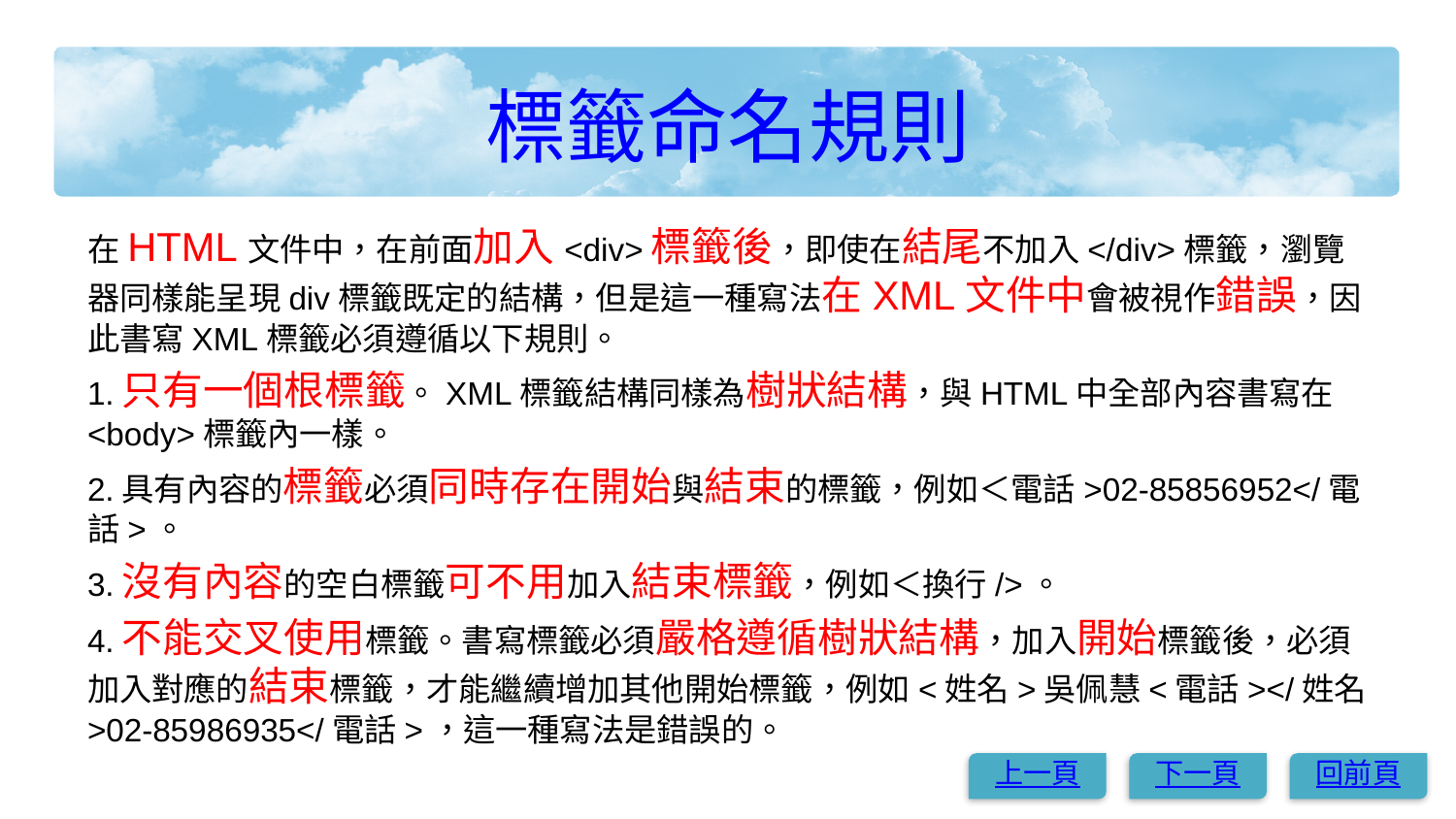

# 標籤命名規則
在HTML文件中，在前面加入<div>標籤後，即使在結尾不加入</div>標籤，瀏覽器同樣能呈現div標籤既定的結構，但是這一種寫法在XML文件中會被視作錯誤，因此書寫XML標籤必須遵循以下規則。
1.只有一個根標籤。XML標籤結構同樣為樹狀結構，與HTML中全部內容書寫在<body>標籤內一樣。
2.具有內容的標籤必須同時存在開始與結束的標籤，例如＜電話>02-85856952</電話>。
3.沒有內容的空白標籤可不用加入結束標籤，例如＜換行/>。
4.不能交叉使用標籤。書寫標籤必須嚴格遵循樹狀結構，加入開始標籤後，必須加入對應的結束標籤，才能繼續增加其他開始標籤，例如<姓名>吳佩慧<電話></姓名>02-85986935</電話>，這一種寫法是錯誤的。
上一頁
下一頁
回前頁